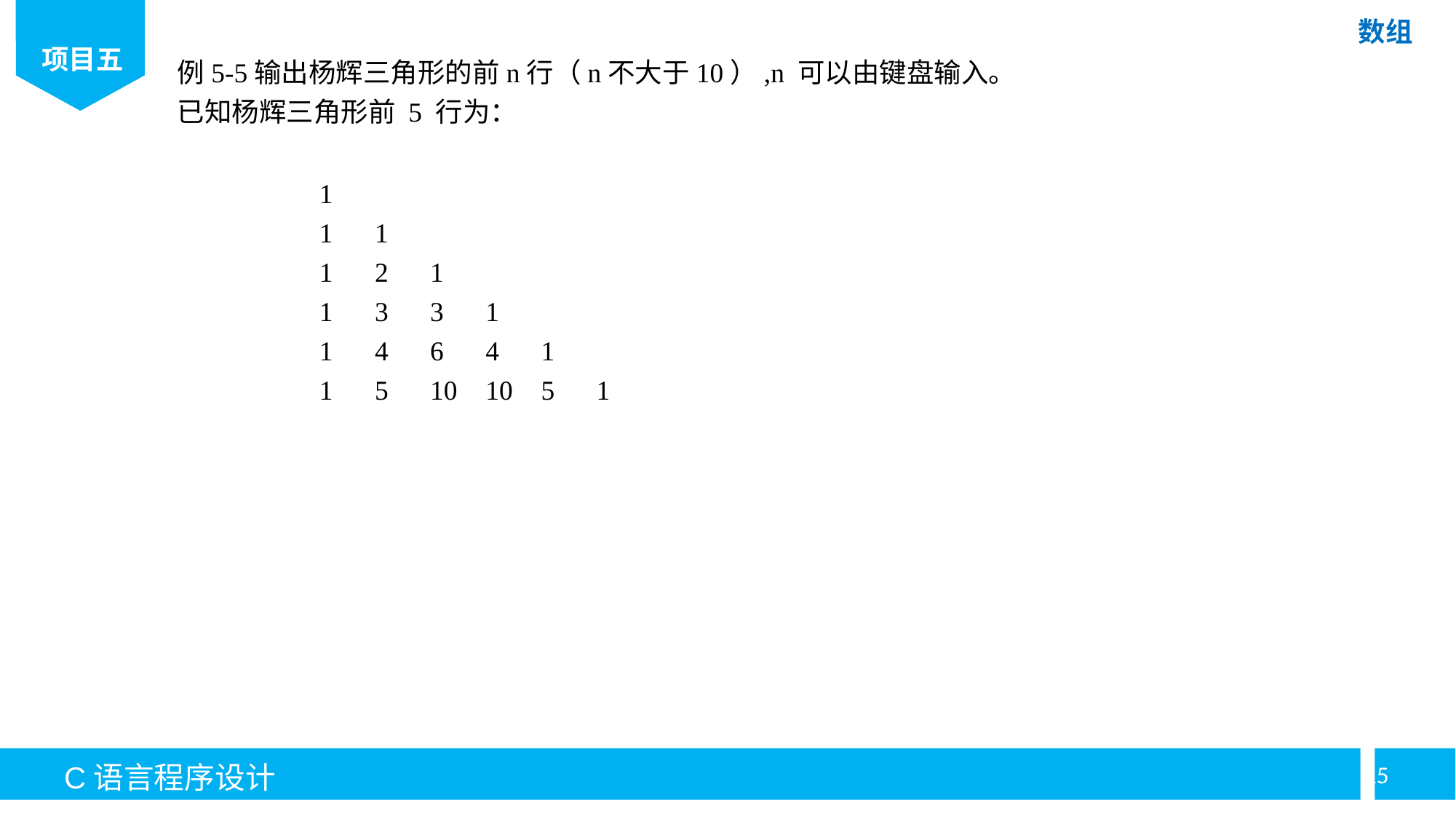

例5-5输出杨辉三角形的前n行（n不大于10）,n 可以由键盘输入。
已知杨辉三角形前 5 行为：
| 1 |  |  |  |  |  |
| --- | --- | --- | --- | --- | --- |
| 1 | 1 |  |  |  |  |
| 1 | 2 | 1 |  |  |  |
| 1 | 3 | 3 | 1 |  |  |
| 1 | 4 | 6 | 4 | 1 |  |
| 1 | 5 | 10 | 10 | 5 | 1 |